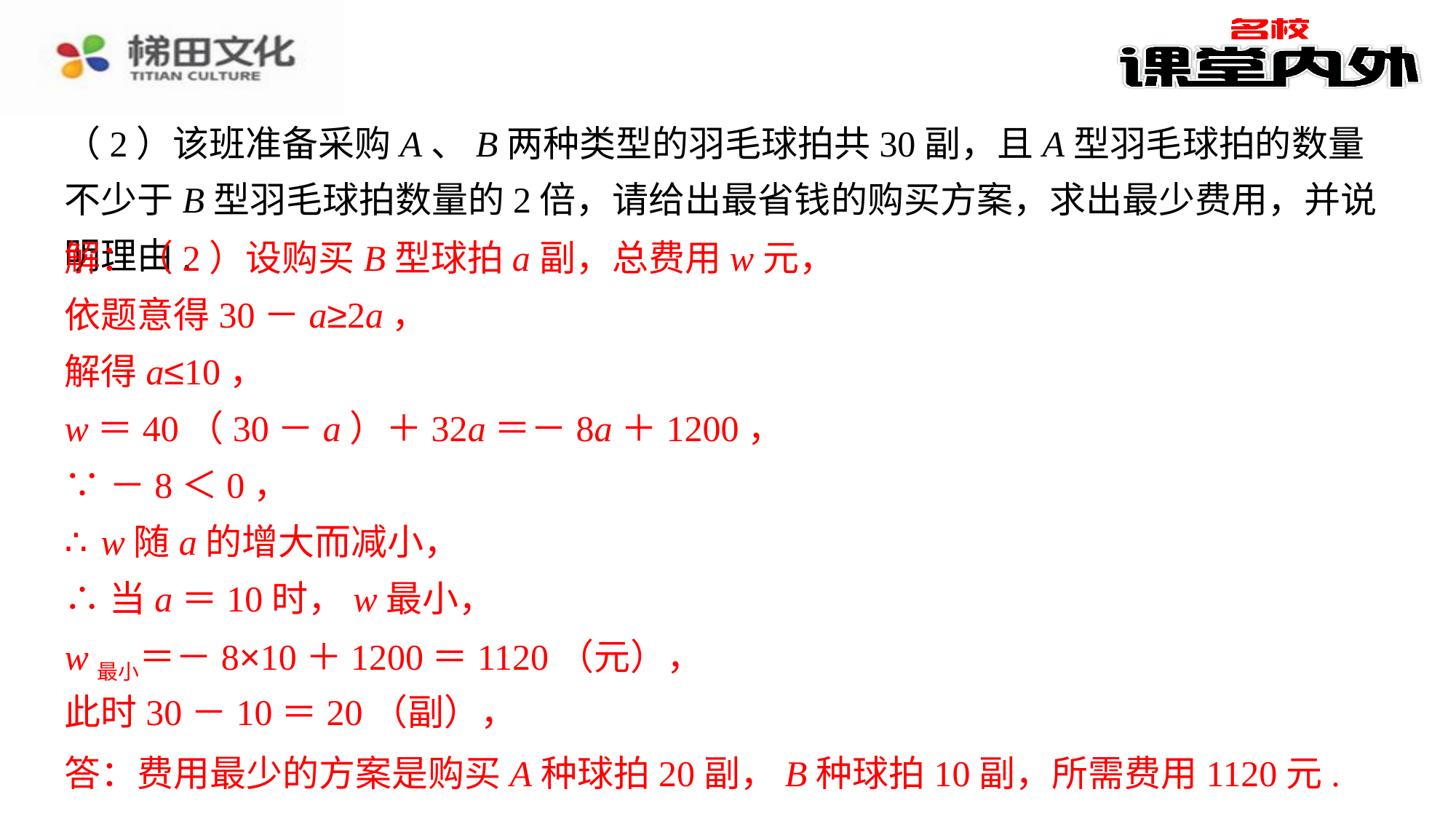

（2）该班准备采购A、B两种类型的羽毛球拍共30副，且A型羽毛球拍的数量不少于B型羽毛球拍数量的2倍，请给出最省钱的购买方案，求出最少费用，并说明理由.
解：（2）设购买B型球拍a副，总费用w元，
解：（2）设购买B型球拍a副，总费用w元，⁠
依题意得30－a≥2a，⁠
解得a≤10，⁠
w＝40（30－a）＋32a＝－8a＋1200，⁠
∵－8＜0，⁠
∴w随a的增大而减小，⁠
∴当a＝10时，w最小，⁠
w最小＝－8×10＋1200＝1120（元），⁠
此时30－10＝20（副），⁠
依题意得30－a≥2a，
解得a≤10，
w＝40（30－a）＋32a＝－8a＋1200，
∵－8＜0，
∴w随a的增大而减小，
∴当a＝10时，w最小，
w最小＝－8×10＋1200＝1120（元），
此时30－10＝20（副），
答：费用最少的方案是购买A种球拍20副，B种球拍10副，所需费用1120元.
答：费用最少的方案是购买A种球拍20副，B种球拍10副，所需费用1120元.⁠